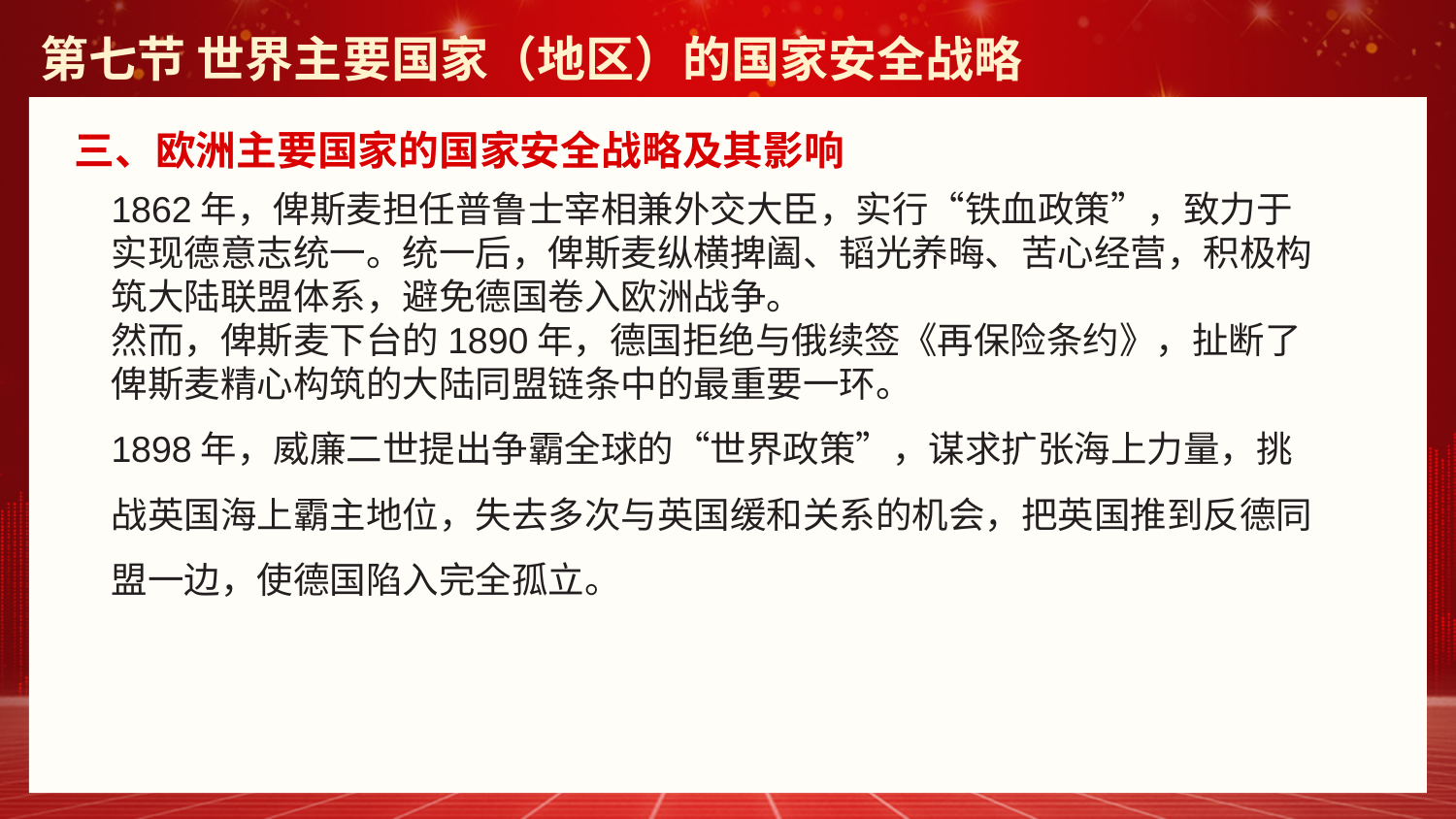

第七节 世界主要国家（地区）的国家安全战略
三、欧洲主要国家的国家安全战略及其影响

1862年，俾斯麦担任普鲁士宰相兼外交大臣，实行“铁血政策”，致力于实现德意志统一。统一后，俾斯麦纵横捭阖、韬光养晦、苦心经营，积极构筑大陆联盟体系，避免德国卷入欧洲战争。然而，俾斯麦下台的1890年，德国拒绝与俄续签《再保险条约》，扯断了俾斯麦精心构筑的大陆同盟链条中的最重要一环。1898年，威廉二世提出争霸全球的“世界政策”，谋求扩张海上力量，挑战英国海上霸主地位，失去多次与英国缓和关系的机会，把英国推到反德同盟一边，使德国陷入完全孤立。